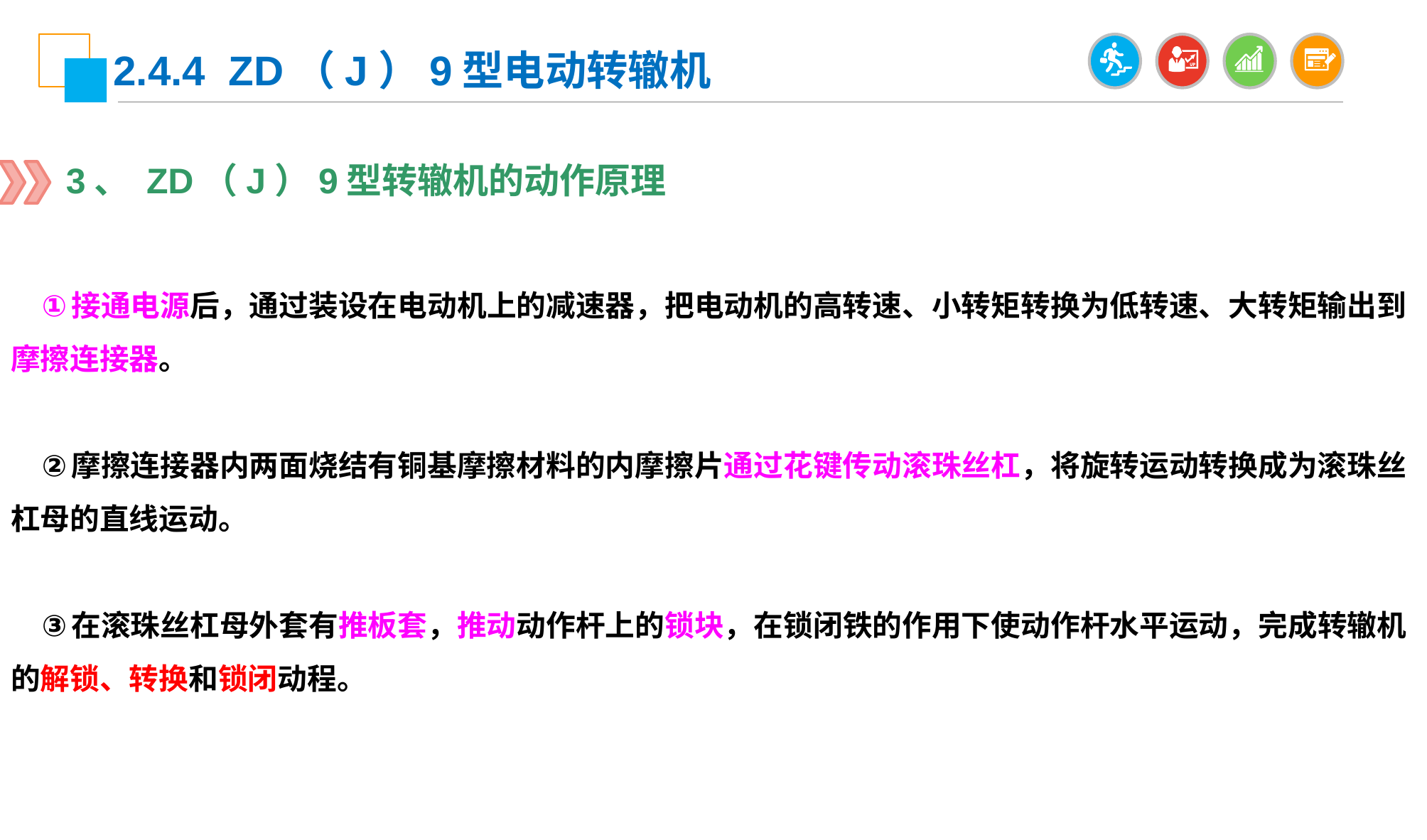

2.4.4  ZD（J）9型电动转辙机
3、 ZD（J）9型转辙机的动作原理

接通电源后，通过装设在电动机上的减速器，把电动机的高转速、小转矩转换为低转速、大转矩输出到摩擦连接器。

摩擦连接器内两面烧结有铜基摩擦材料的内摩擦片通过花键传动滚珠丝杠，将旋转运动转换成为滚珠丝杠母的直线运动。

在滚珠丝杠母外套有推板套，推动动作杆上的锁块，在锁闭铁的作用下使动作杆水平运动，完成转辙机的解锁、转换和锁闭动程。